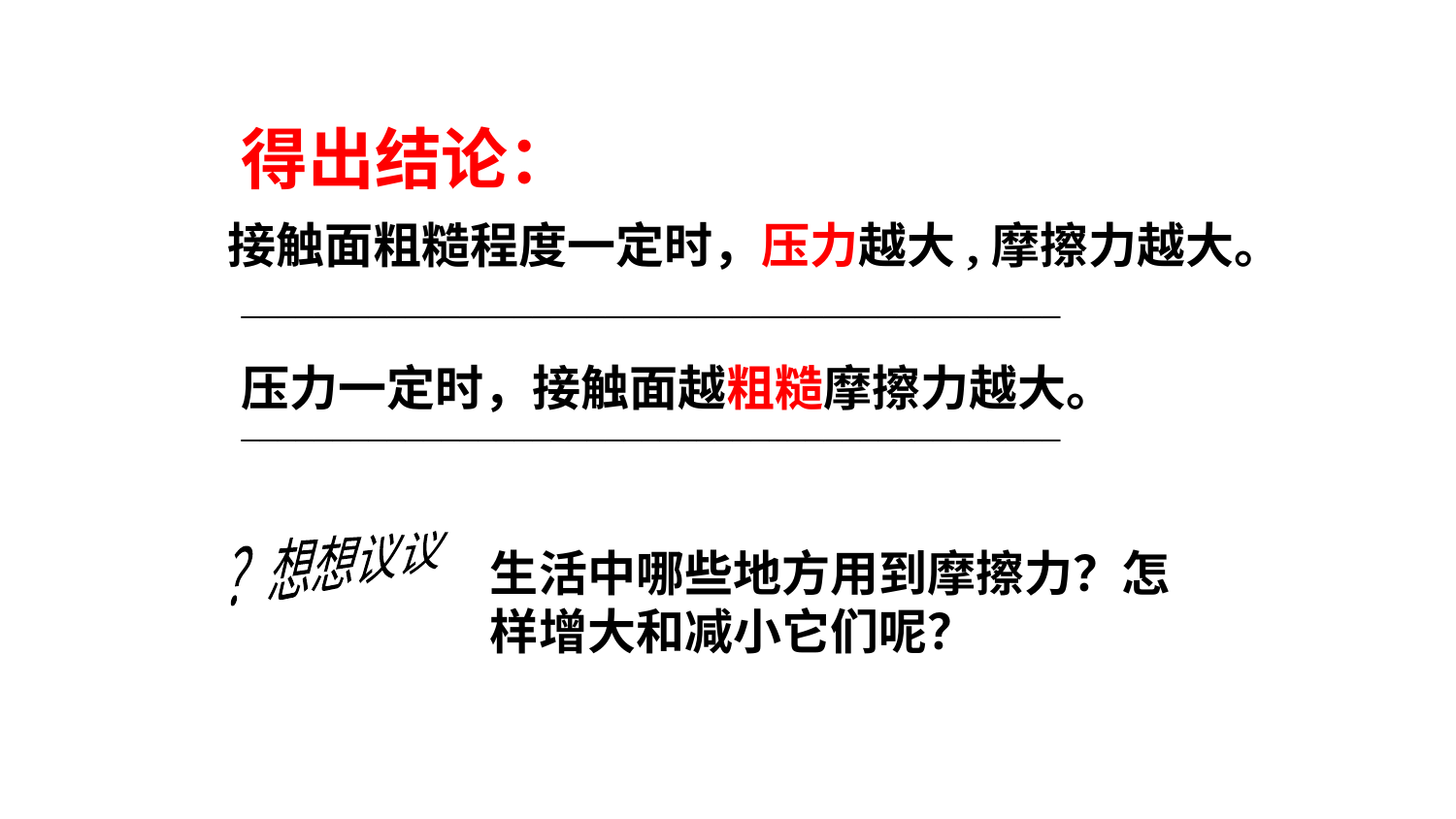

得出结论：

_____________________________________________

_____________________________________________
接触面粗糙程度一定时，压力越大,摩擦力越大。
压力一定时，接触面越粗糙摩擦力越大。
？想想议议
生活中哪些地方用到摩擦力？怎样增大和减小它们呢？